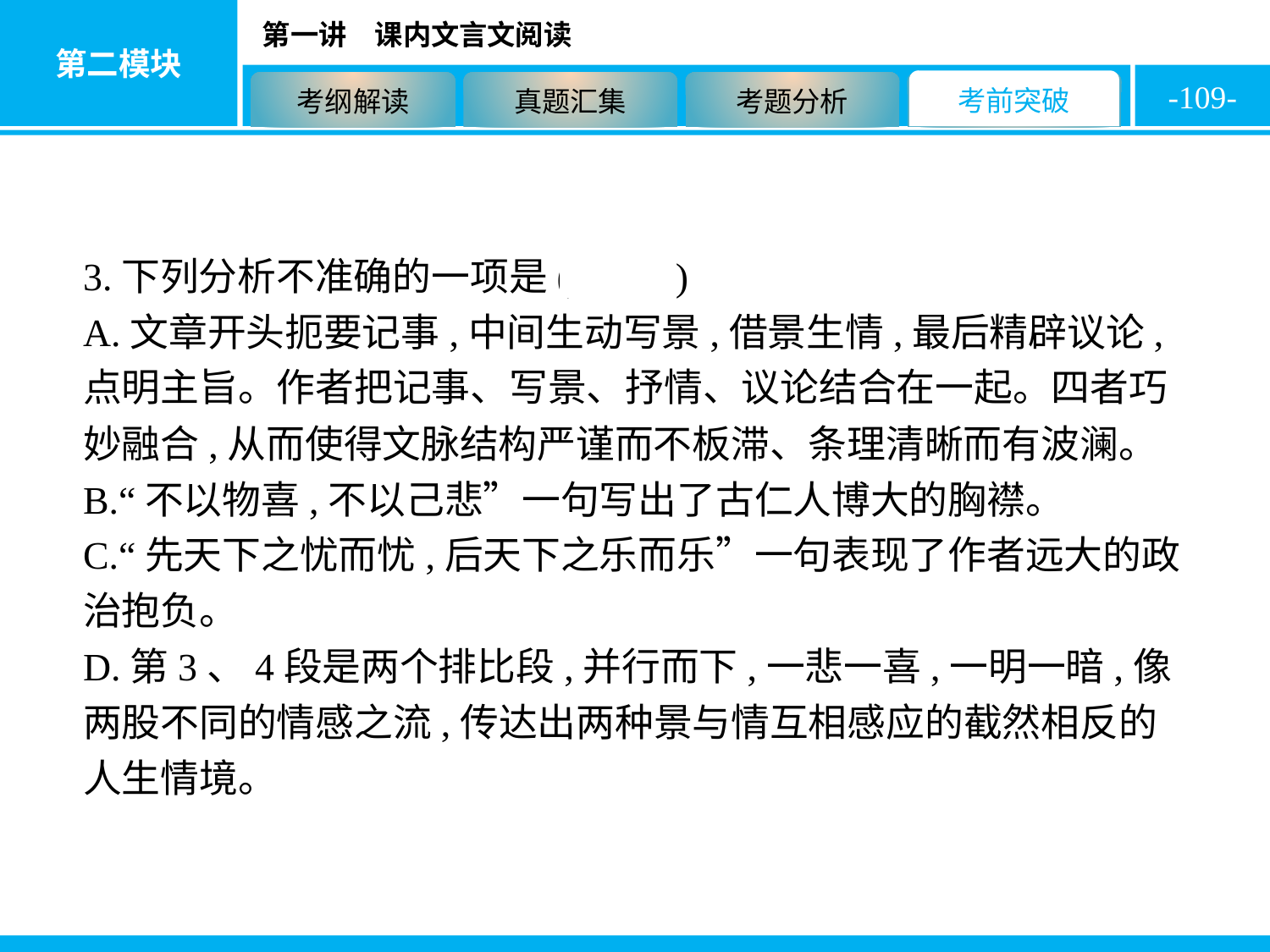

-109-
3.下列分析不准确的一项是(    D    )
A.文章开头扼要记事,中间生动写景,借景生情,最后精辟议论,点明主旨。作者把记事、写景、抒情、议论结合在一起。四者巧妙融合,从而使得文脉结构严谨而不板滞、条理清晰而有波澜。
B.“不以物喜,不以己悲”一句写出了古仁人博大的胸襟。
C.“先天下之忧而忧,后天下之乐而乐”一句表现了作者远大的政治抱负。
D.第3、4段是两个排比段,并行而下,一悲一喜,一明一暗,像两股不同的情感之流,传达出两种景与情互相感应的截然相反的人生情境。